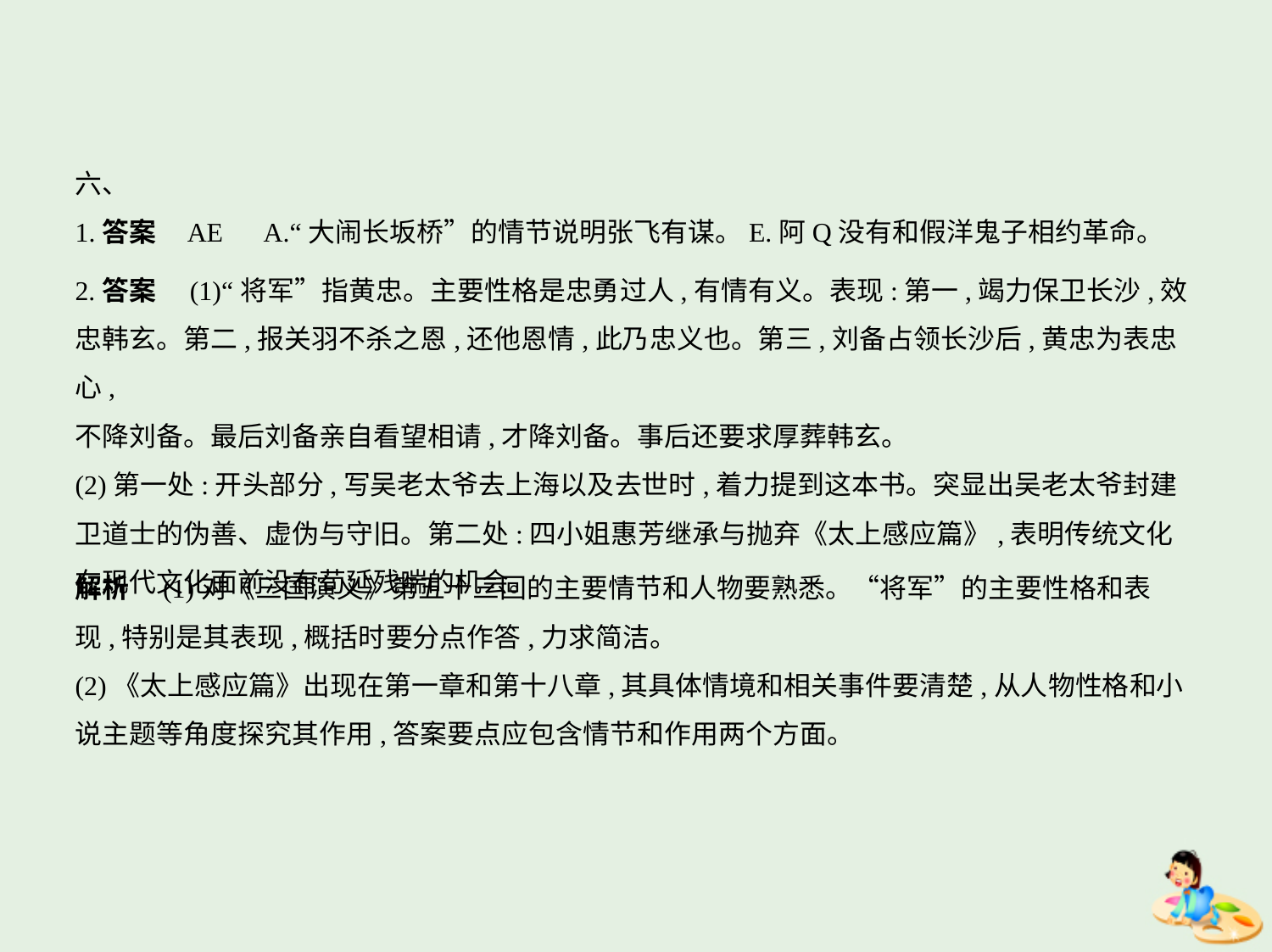

六、
1.答案    AE　A.“大闹长坂桥”的情节说明张飞有谋。E.阿Q没有和假洋鬼子相约革命。
2.答案　(1)“将军”指黄忠。主要性格是忠勇过人,有情有义。表现:第一,竭力保卫长沙,效
忠韩玄。第二,报关羽不杀之恩,还他恩情,此乃忠义也。第三,刘备占领长沙后,黄忠为表忠心,
不降刘备。最后刘备亲自看望相请,才降刘备。事后还要求厚葬韩玄。
(2)第一处:开头部分,写吴老太爷去上海以及去世时,着力提到这本书。突显出吴老太爷封建
卫道士的伪善、虚伪与守旧。第二处:四小姐惠芳继承与抛弃《太上感应篇》,表明传统文化
在现代文化面前没有苟延残喘的机会。
解析　(1)对《三国演义》第五十三回的主要情节和人物要熟悉。“将军”的主要性格和表
现,特别是其表现,概括时要分点作答,力求简洁。
(2)《太上感应篇》出现在第一章和第十八章,其具体情境和相关事件要清楚,从人物性格和小
说主题等角度探究其作用,答案要点应包含情节和作用两个方面。